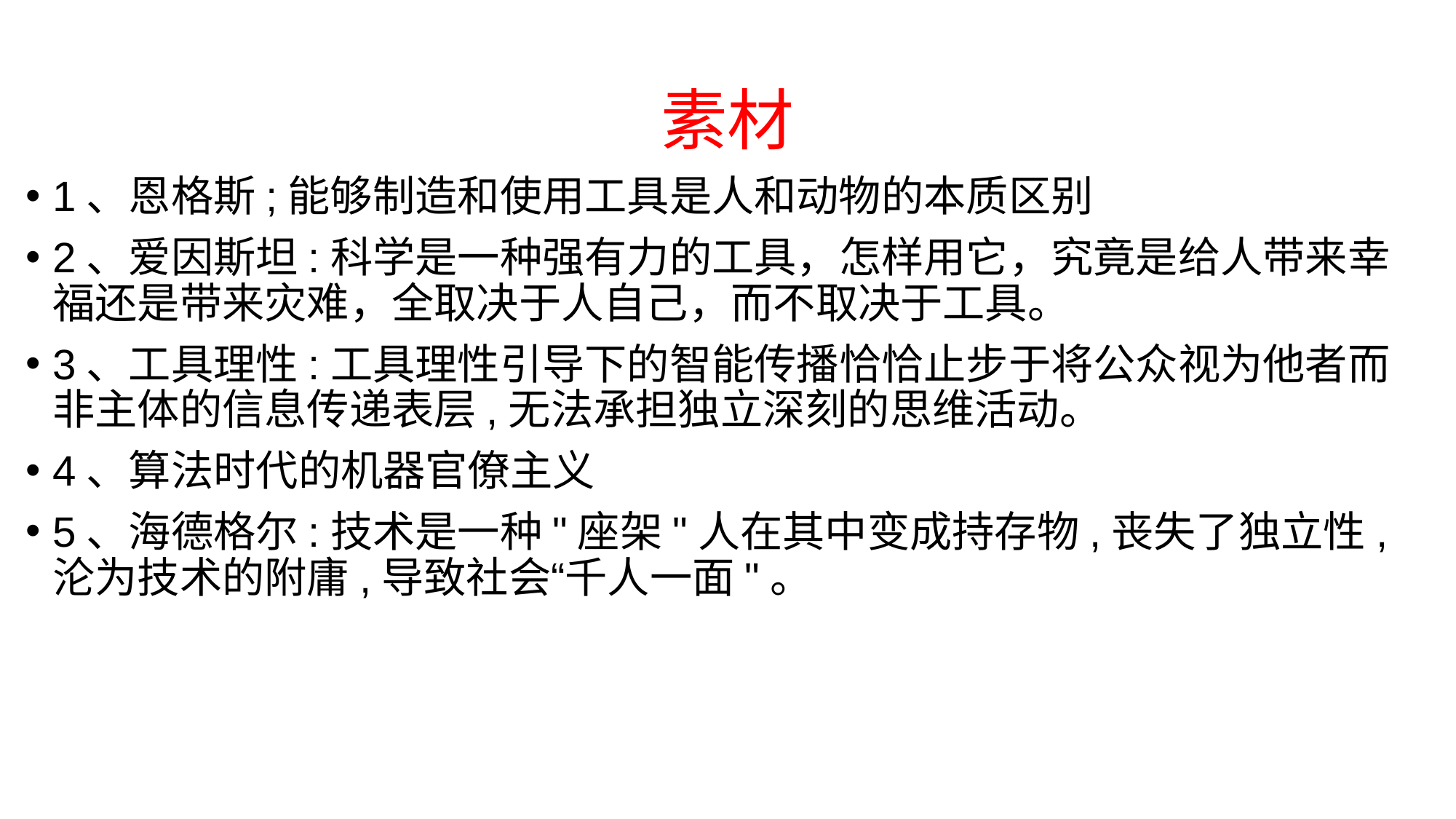

# 素材
1、恩格斯;能够制造和使用工具是人和动物的本质区别
2、爱因斯坦:科学是一种强有力的工具，怎样用它，究竟是给人带来幸福还是带来灾难，全取决于人自己，而不取决于工具。
3、工具理性:工具理性引导下的智能传播恰恰止步于将公众视为他者而非主体的信息传递表层,无法承担独立深刻的思维活动。
4、算法时代的机器官僚主义
5、海德格尔:技术是一种"座架"人在其中变成持存物,丧失了独立性,沦为技术的附庸,导致社会“千人一面"。